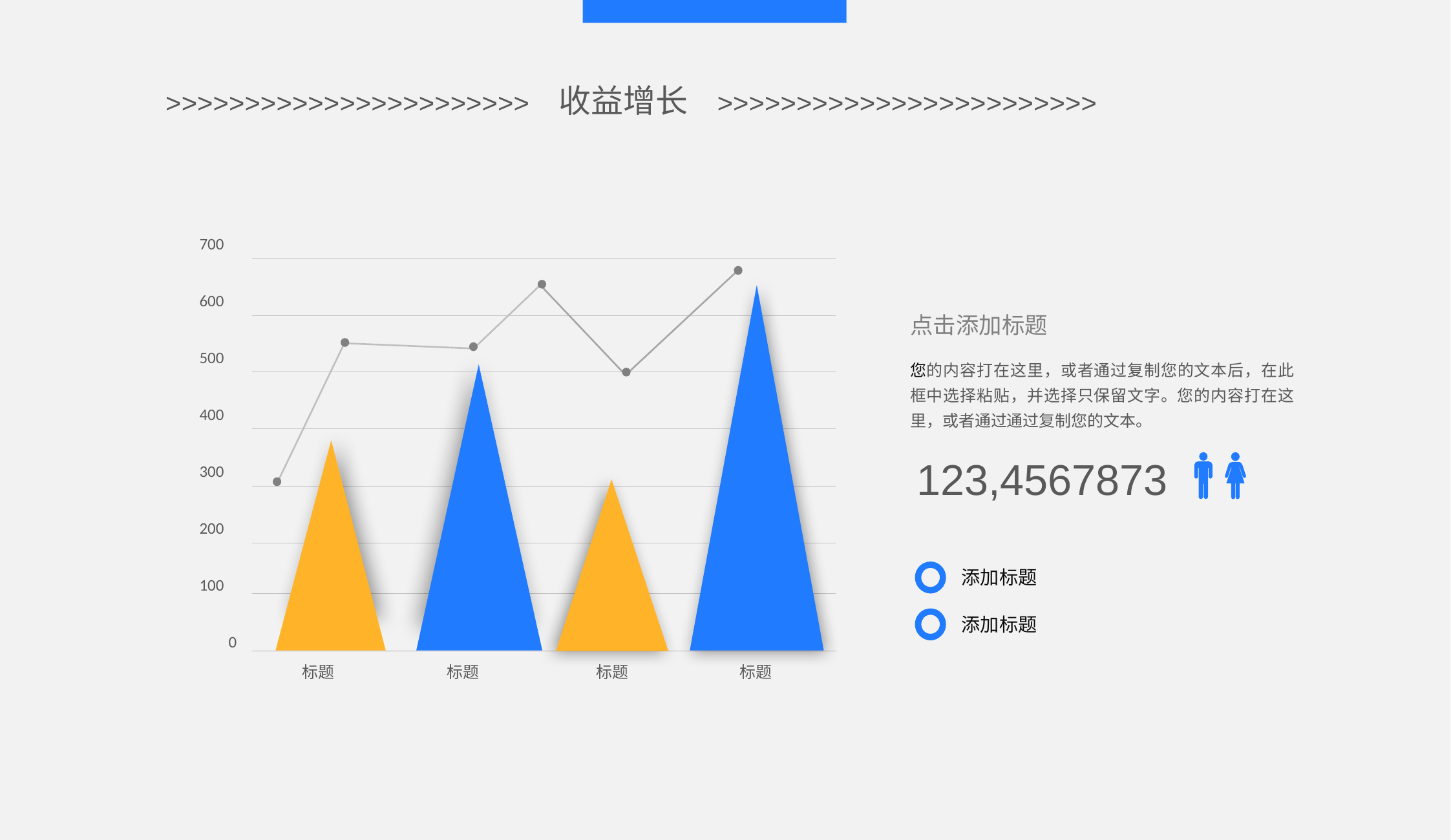

>>>>>>>>>>>>>>>>>>>>>>>   收益增长   >>>>>>>>>>>>>>>>>>>>>>>>
700

600
点击添加标题

500
您的内容打在这里，或者通过复制您的文本后，在此框中选择粘贴，并选择只保留文字。您的内容打在这里，或者通过通过复制您的文本。

400

123,4567873

300

200

添加标题
100

添加标题
0

标题
标题
标题
标题